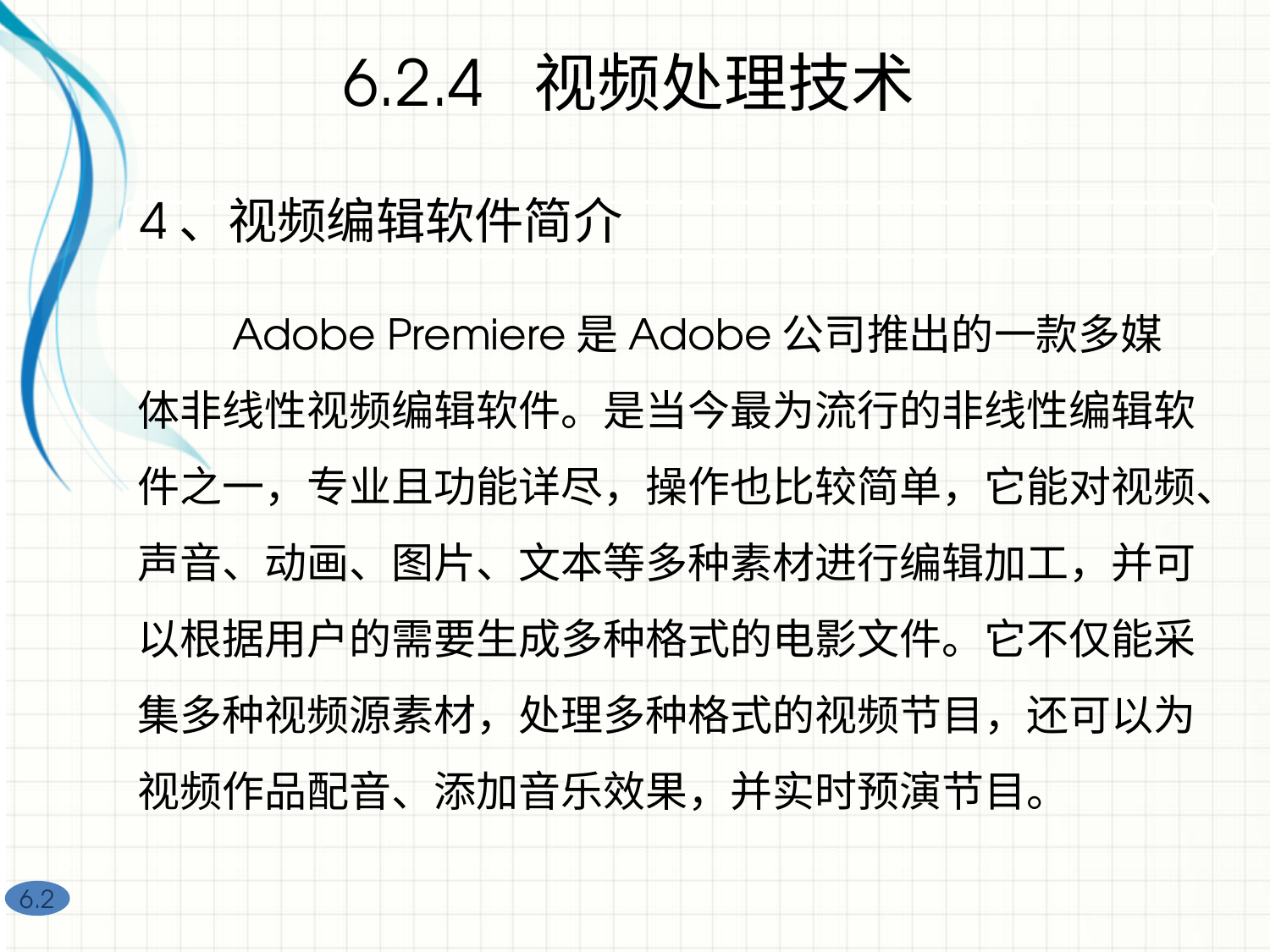

6.2.4  视频处理技术
4、视频编辑软件简介

　　Adobe Premiere是Adobe公司推出的一款多媒体非线性视频编辑软件。是当今最为流行的非线性编辑软件之一，专业且功能详尽，操作也比较简单，它能对视频、声音、动画、图片、文本等多种素材进行编辑加工，并可以根据用户的需要生成多种格式的电影文件。它不仅能采集多种视频源素材，处理多种格式的视频节目，还可以为视频作品配音、添加音乐效果，并实时预演节目。